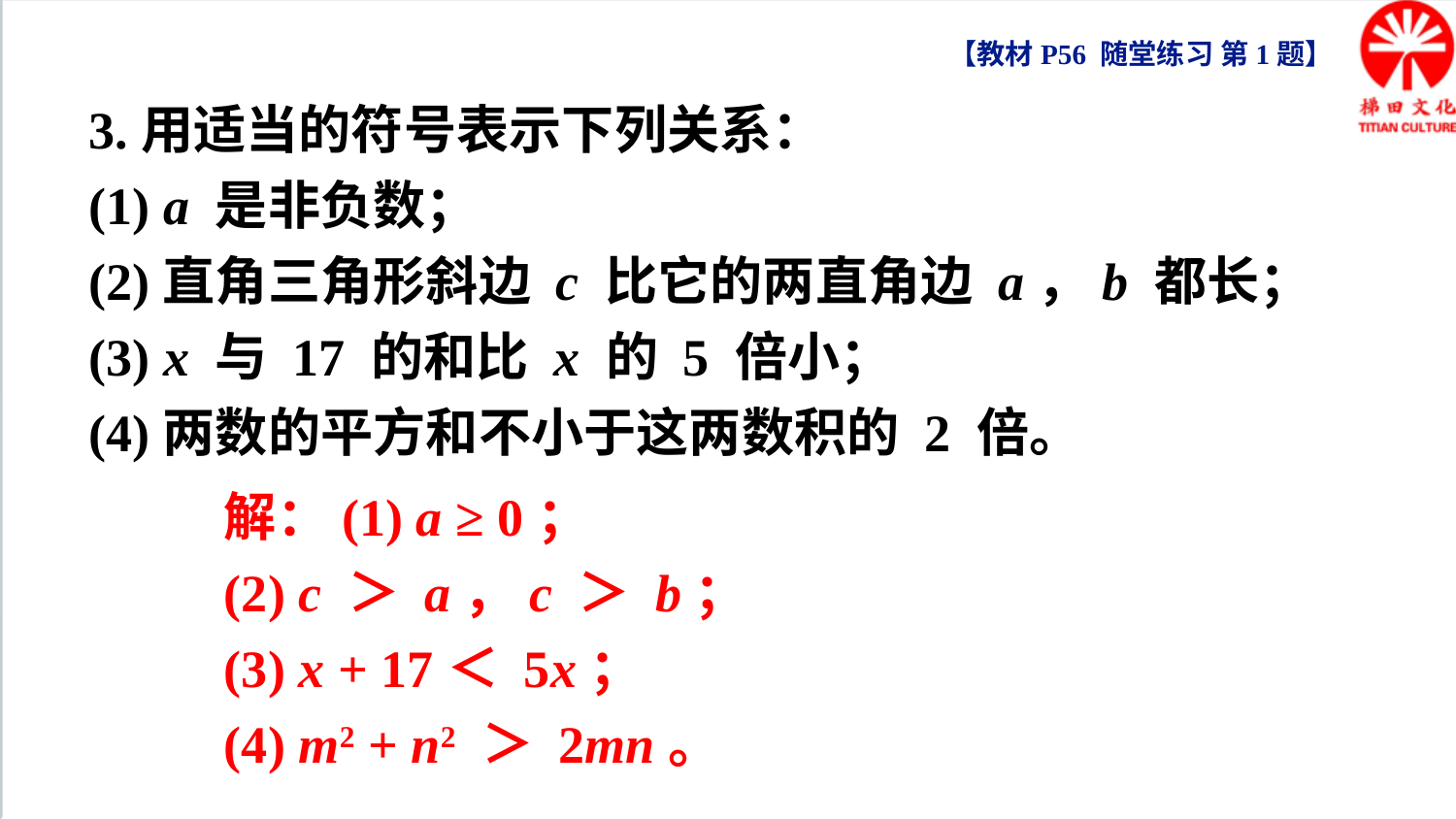

【教材P56 随堂练习 第1题】
3.用适当的符号表示下列关系：
(1) a 是非负数；
(2)直角三角形斜边 c 比它的两直角边 a，b 都长；
(3) x 与 17 的和比 x 的 5 倍小；
(4)两数的平方和不小于这两数积的 2 倍。
解：(1) a ≥ 0；
(2) c ＞ a，c ＞ b；
(3) x + 17＜ 5x；
(4) m2 + n2 ＞ 2mn。